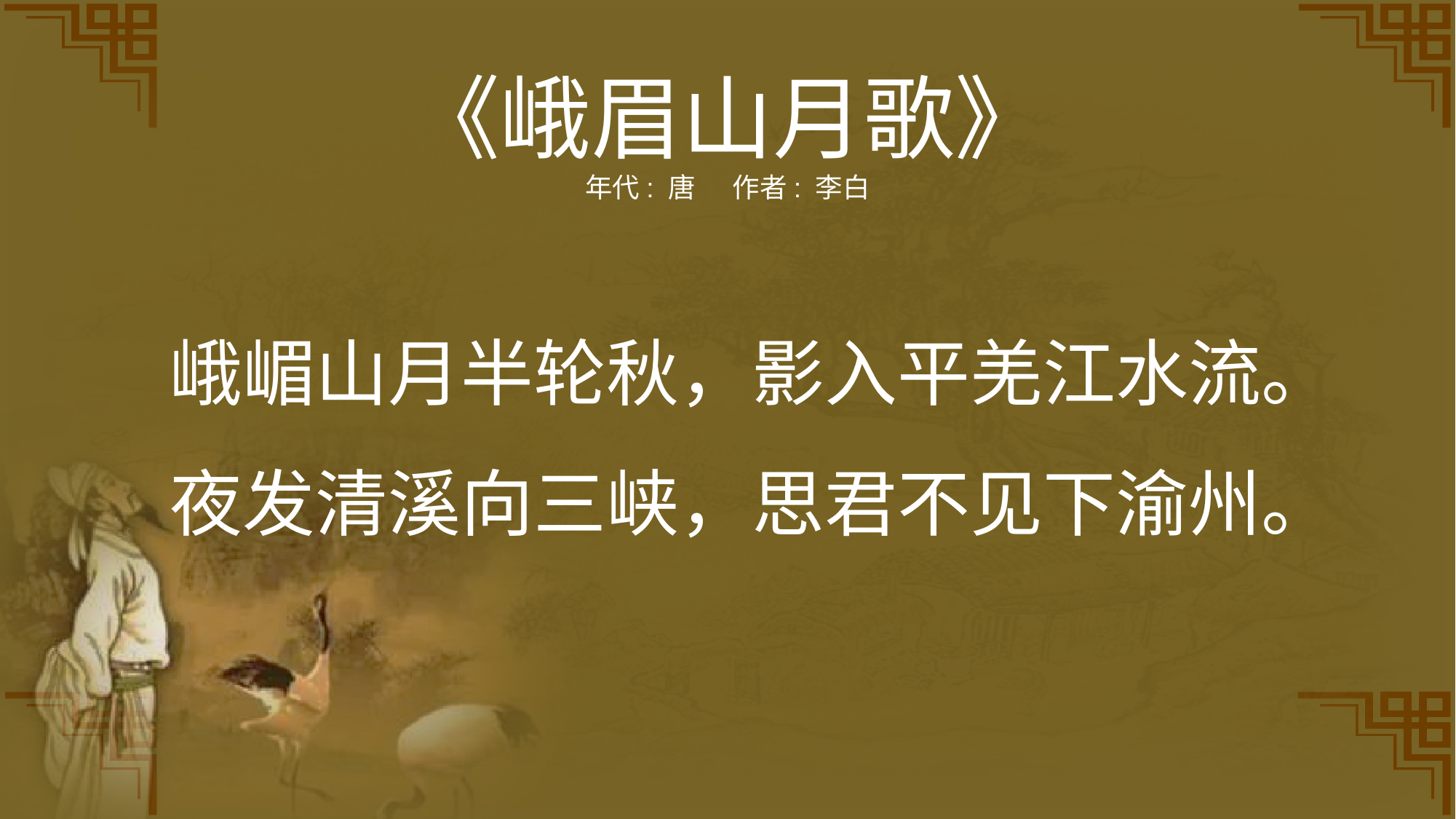

《峨眉山月歌》
年代: 唐      作者: 李白
峨嵋山月半轮秋，影入平羌江水流。
夜发清溪向三峡，思君不见下渝州。
.